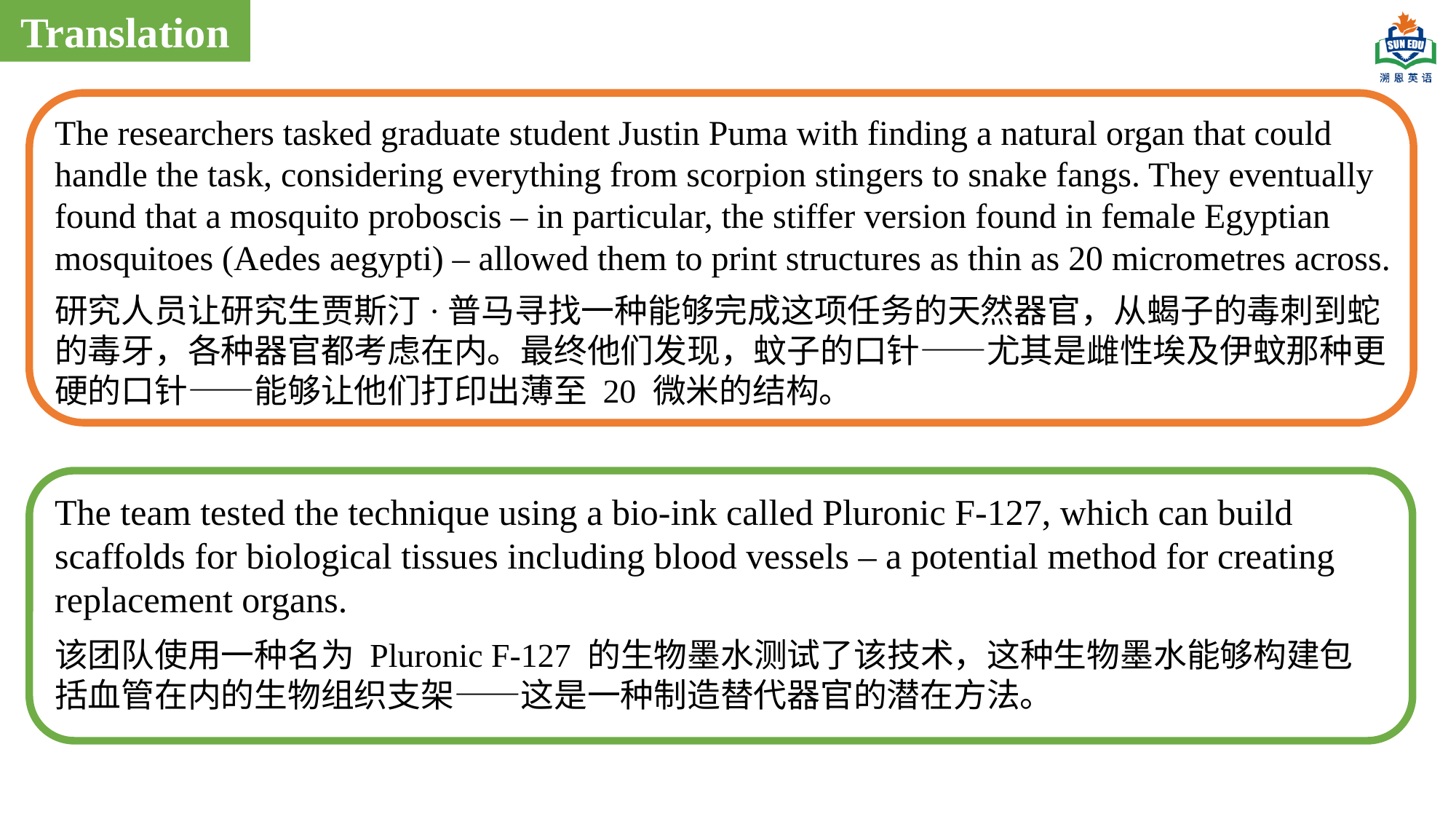

Translation

The researchers tasked graduate student Justin Puma with finding a natural organ that could handle the task, considering everything from scorpion stingers to snake fangs. They eventually found that a mosquito proboscis – in particular, the stiffer version found in female Egyptian mosquitoes (Aedes aegypti) – allowed them to print structures as thin as 20 micrometres across.

研究人员让研究生贾斯汀·普马寻找一种能够完成这项任务的天然器官，从蝎子的毒刺到蛇的毒牙，各种器官都考虑在内。最终他们发现，蚊子的口针——尤其是雌性埃及伊蚊那种更硬的口针——能够让他们打印出薄至 20 微米的结构。

The team tested the technique using a bio-ink called Pluronic F-127, which can build scaffolds for biological tissues including blood vessels – a potential method for creating replacement organs.
该团队使用一种名为 Pluronic F-127 的生物墨水测试了该技术，这种生物墨水能够构建包括血管在内的生物组织支架——这是一种制造替代器官的潜在方法。